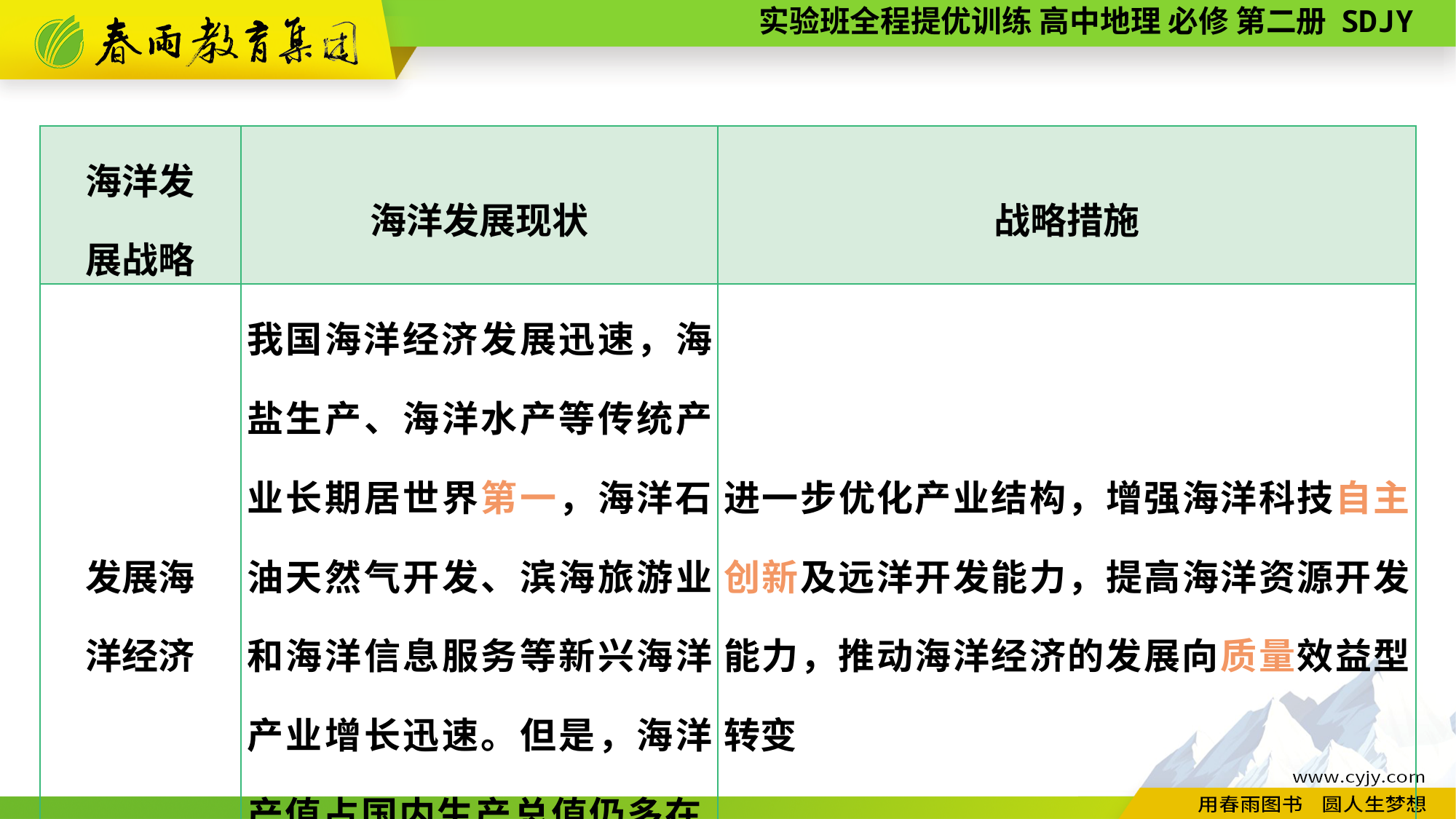

| 海洋发 展战略 | 海洋发展现状 | 战略措施 |
| --- | --- | --- |
| 发展海 洋经济 | 我国海洋经济发展迅速，海盐生产、海洋水产等传统产业长期居世界第一，海洋石油天然气开发、滨海旅游业和海洋信息服务等新兴海洋产业增长迅速。但是，海洋产值占国内生产总值仍多在10％以下 | 进一步优化产业结构，增强海洋科技自主创新及远洋开发能力，提高海洋资源开发能力，推动海洋经济的发展向质量效益型转变 |